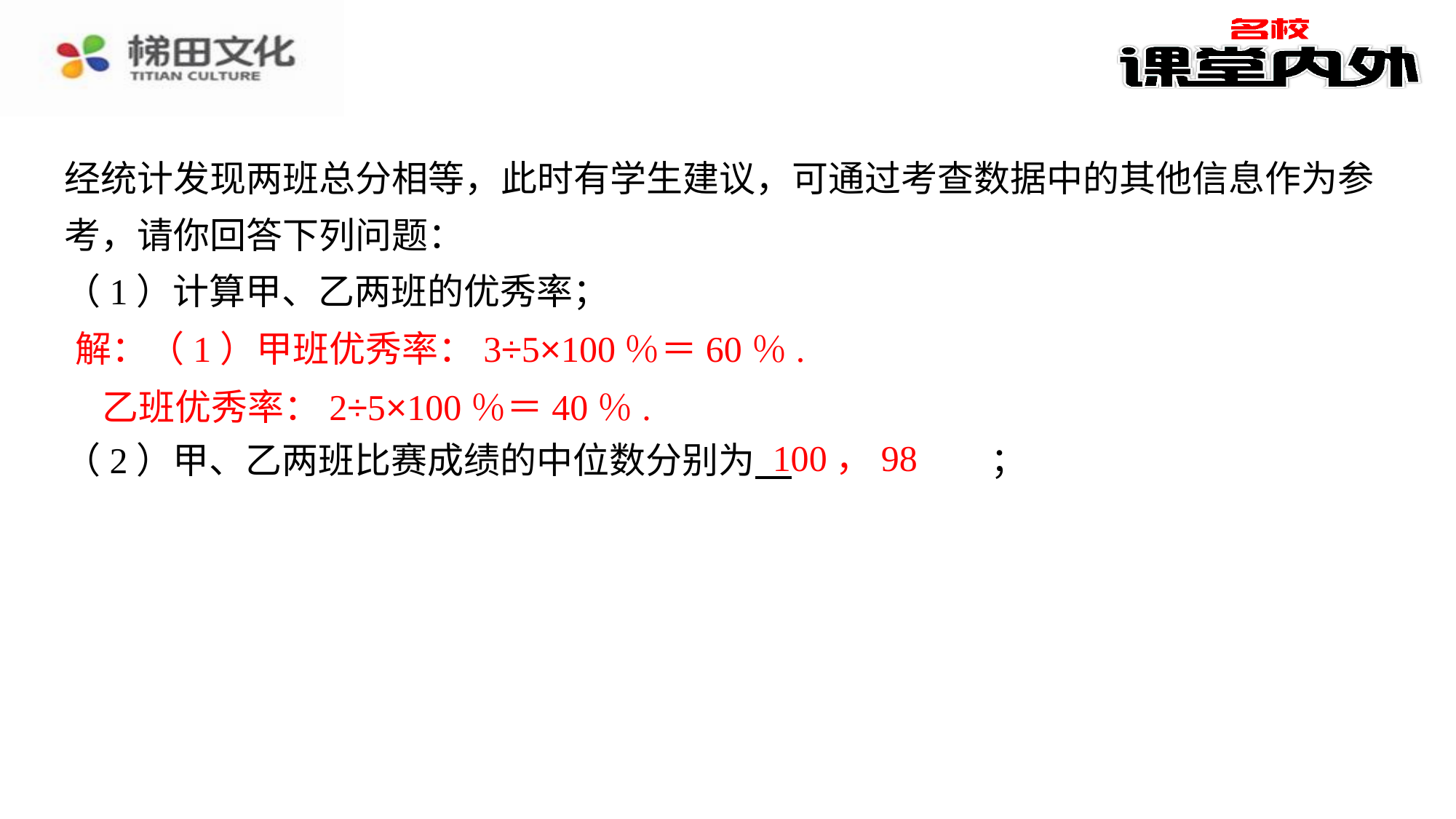

经统计发现两班总分相等，此时有学生建议，可通过考查数据中的其他信息作为参考，请你回答下列问题：
（1）计算甲、乙两班的优秀率；

（2）甲、乙两班比赛成绩的中位数分别为 　100，98　⁠；2÷5×100％＝40％.⁠
解：（1）甲班优秀率：3÷5×100％＝60％.
乙班优秀率：2÷5×100％＝40％.
100，98